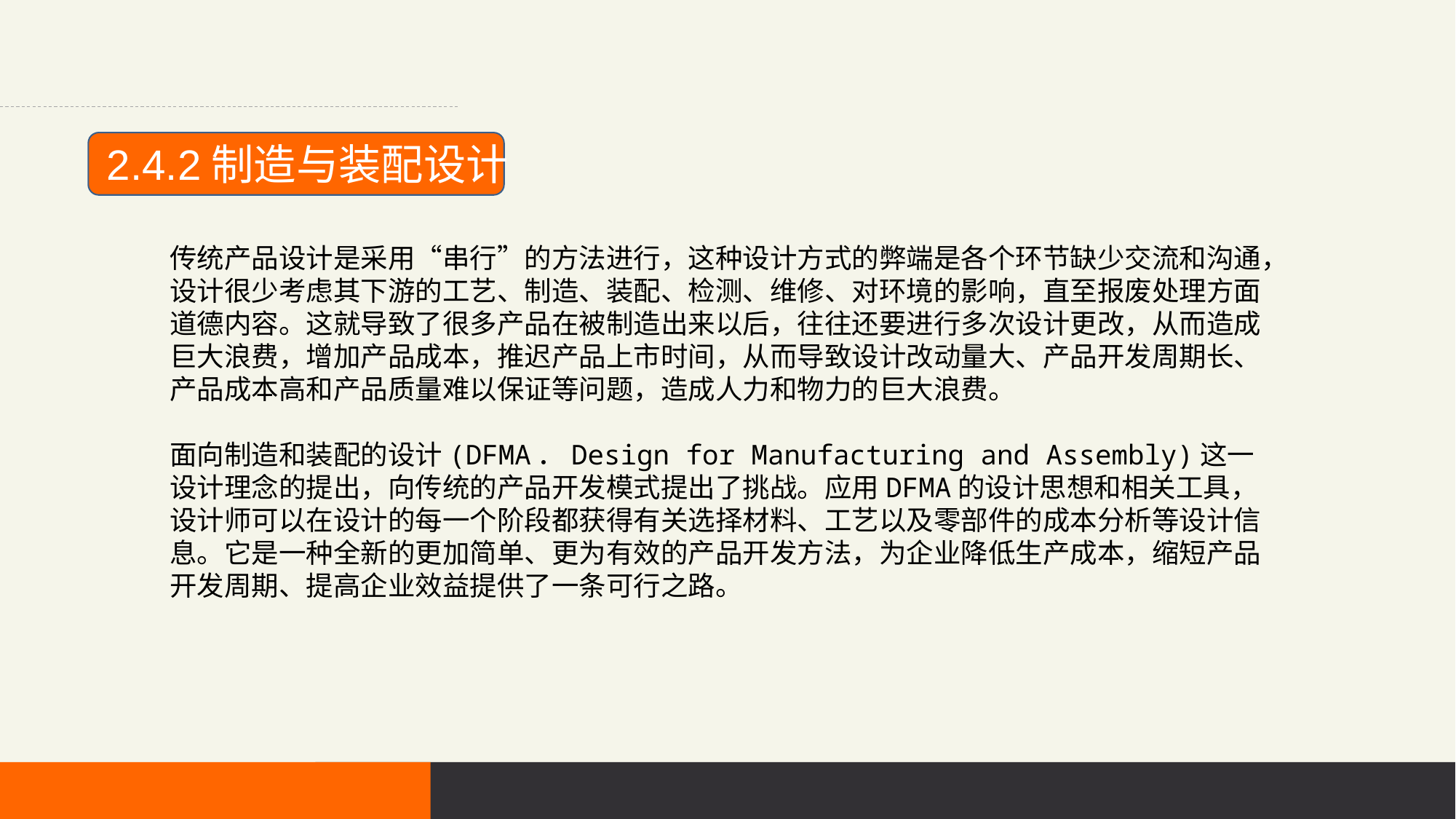

2.4.2制造与装配设计

传统产品设计是采用“串行”的方法进行，这种设计方式的弊端是各个环节缺少交流和沟通，设计很少考虑其下游的工艺、制造、装配、检测、维修、对环境的影响，直至报废处理方面道德内容。这就导致了很多产品在被制造出来以后，往往还要进行多次设计更改，从而造成巨大浪费，增加产品成本，推迟产品上市时间，从而导致设计改动量大、产品开发周期长、产品成本高和产品质量难以保证等问题，造成人力和物力的巨大浪费。

面向制造和装配的设计(DFMA．Design for Manufacturing and Assembly)这一设计理念的提出，向传统的产品开发模式提出了挑战。应用DFMA的设计思想和相关工具，设计师可以在设计的每一个阶段都获得有关选择材料、工艺以及零部件的成本分析等设计信息。它是一种全新的更加简单、更为有效的产品开发方法，为企业降低生产成本，缩短产品开发周期、提高企业效益提供了一条可行之路。